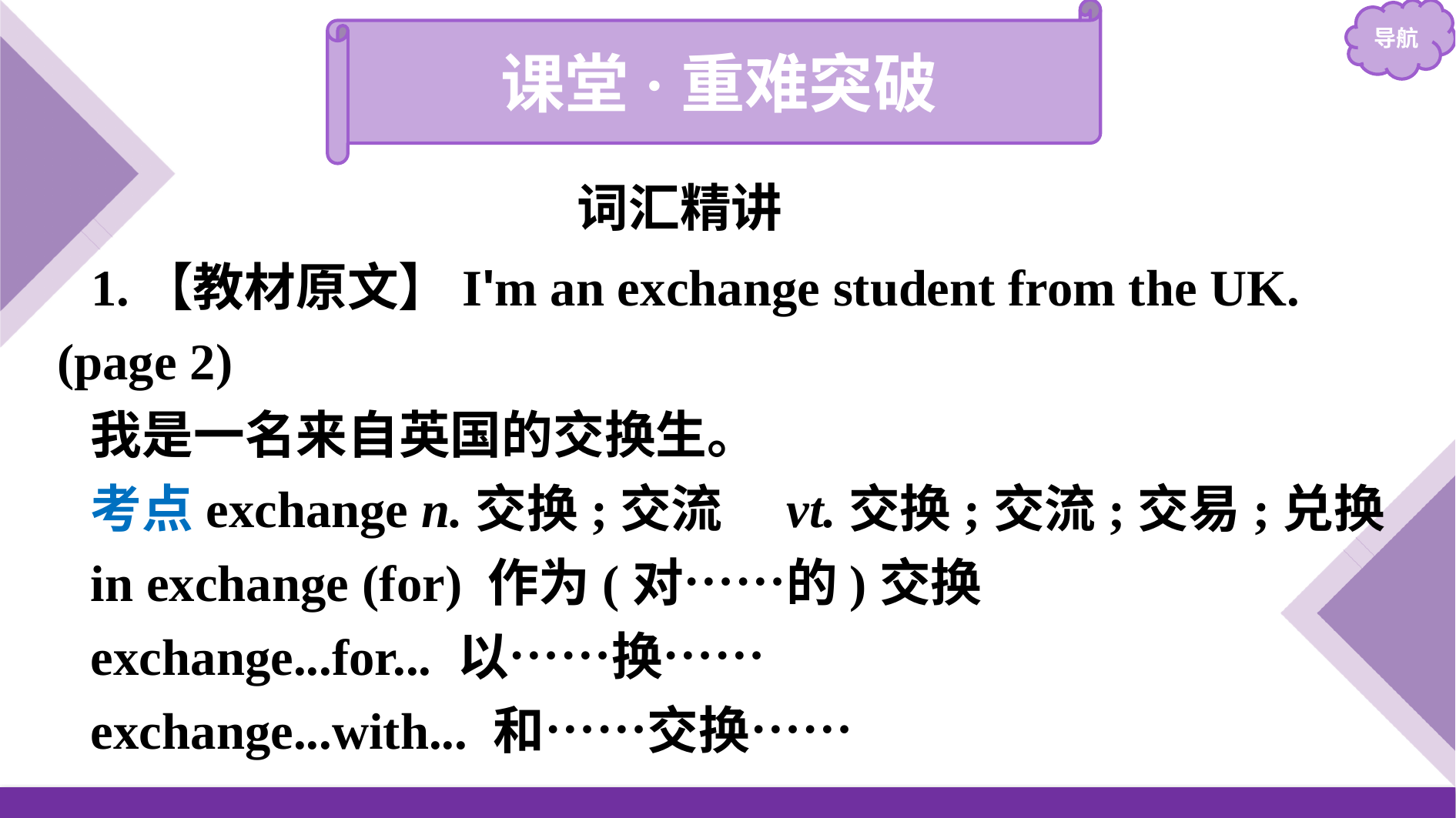

课堂·重难突破
词汇精讲
1.【教材原文】I'm an exchange student from the UK.(page 2)
我是一名来自英国的交换生。
考点exchange n.交换;交流　vt.交换;交流;交易;兑换
in exchange (for) 作为(对……的)交换
exchange...for... 以……换……
exchange...with... 和……交换……